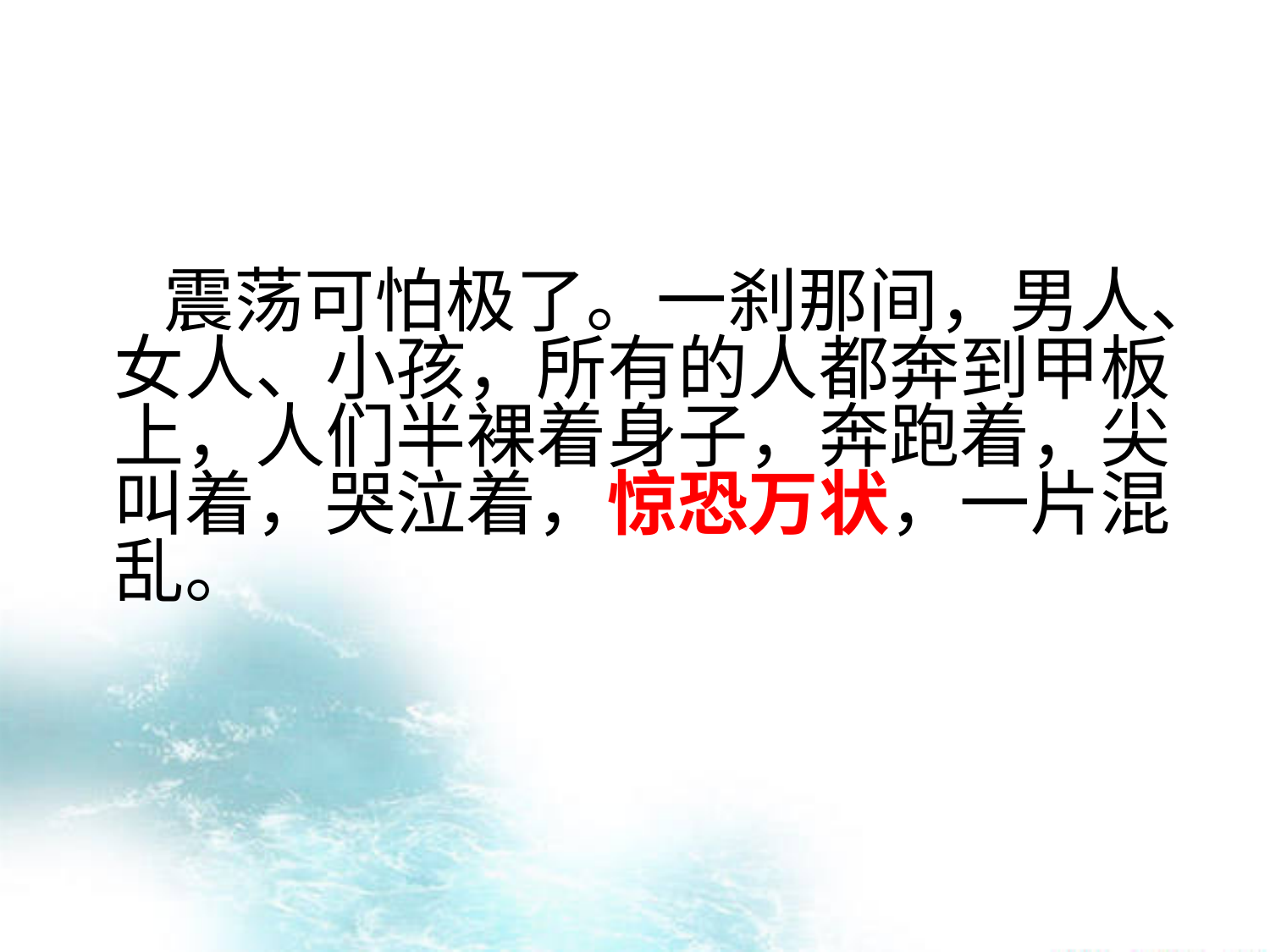

震荡可怕极了。一刹那间，男人、女人、小孩，所有的人都奔到甲板上，人们半裸着身子，奔跑着，尖叫着，哭泣着，惊恐万状，一片混乱。